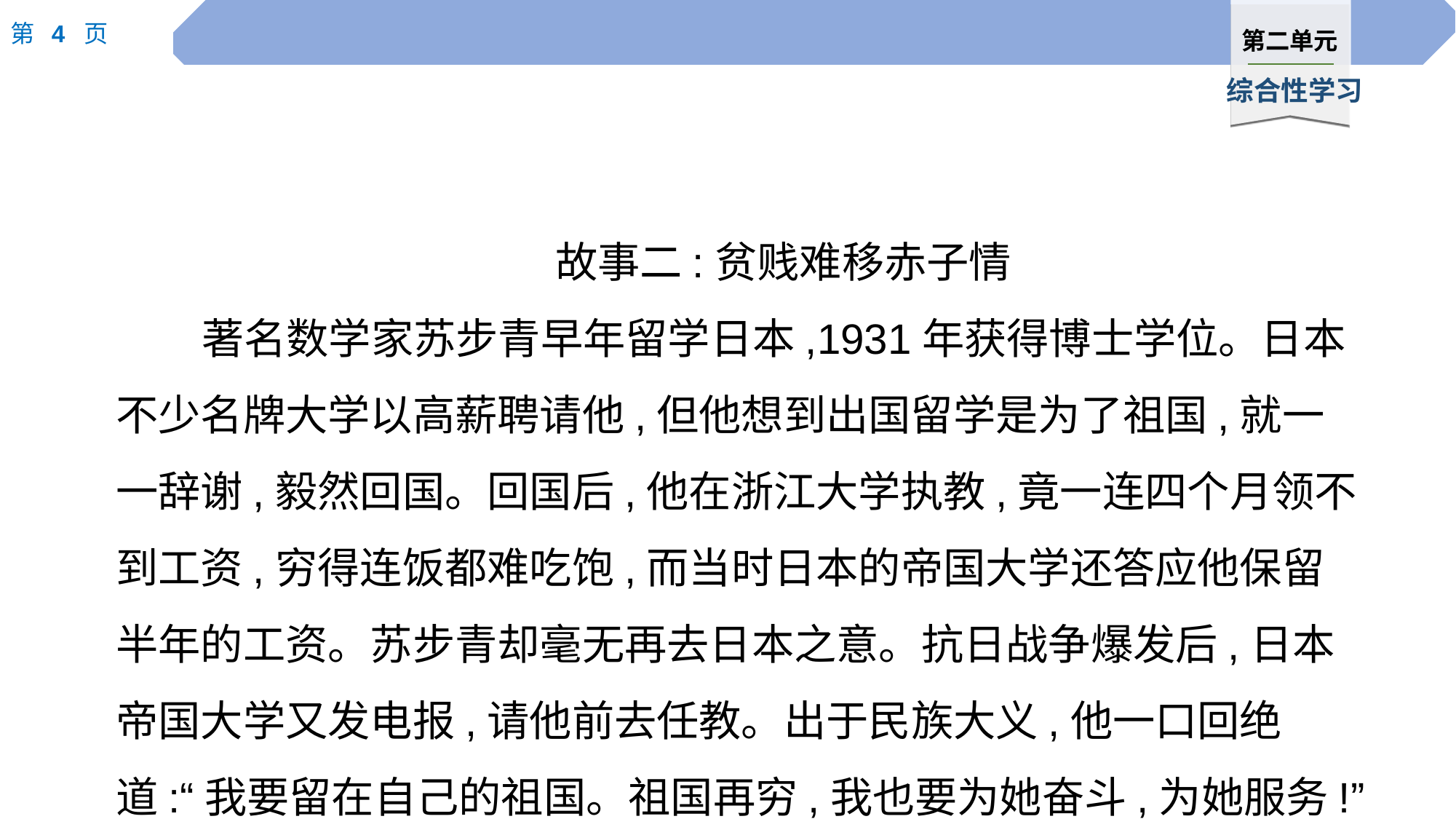

故事二:贫贱难移赤子情
著名数学家苏步青早年留学日本,1931年获得博士学位。日本不少名牌大学以高薪聘请他,但他想到出国留学是为了祖国,就一一辞谢,毅然回国。回国后,他在浙江大学执教,竟一连四个月领不到工资,穷得连饭都难吃饱,而当时日本的帝国大学还答应他保留半年的工资。苏步青却毫无再去日本之意。抗日战争爆发后,日本帝国大学又发电报,请他前去任教。出于民族大义,他一口回绝道:“我要留在自己的祖国。祖国再穷,我也要为她奋斗,为她服务!”